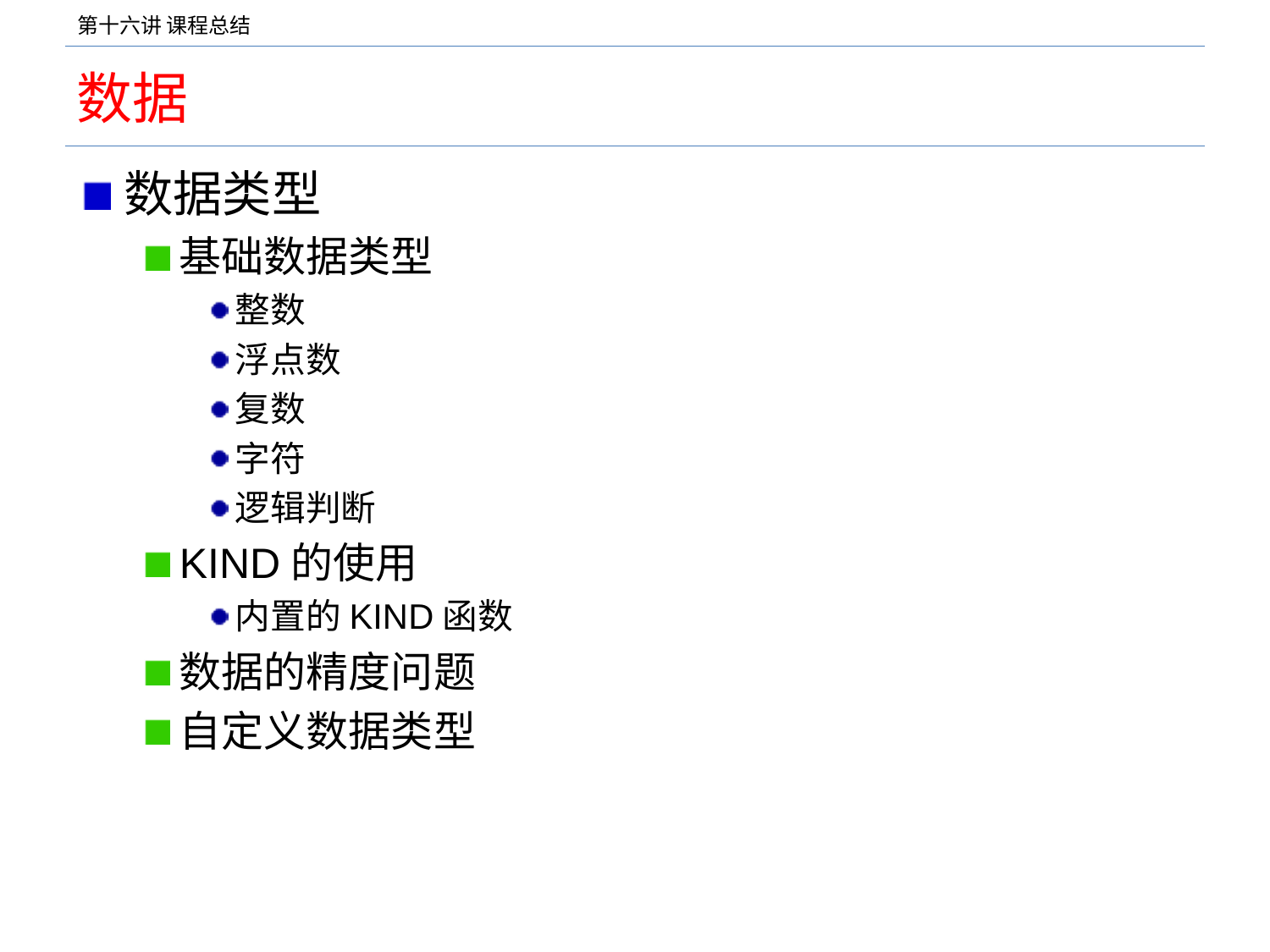

# 数据
数据类型
基础数据类型
整数
浮点数
复数
字符
逻辑判断
KIND的使用
内置的KIND函数
数据的精度问题
自定义数据类型